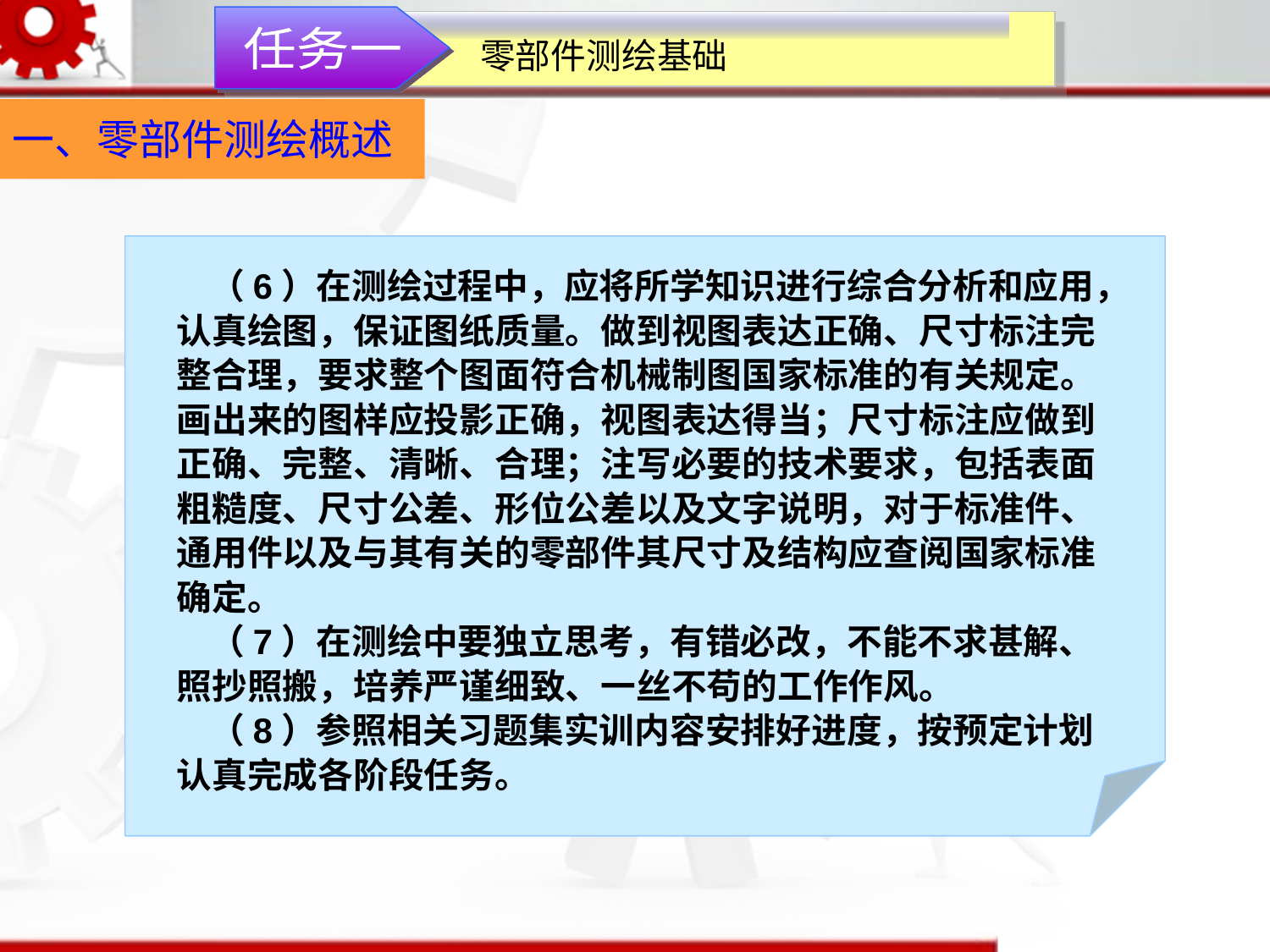

任务一
零部件测绘基础
一、零部件测绘概述

   （6）在测绘过程中，应将所学知识进行综合分析和应用，认真绘图，保证图纸质量。做到视图表达正确、尺寸标注完整合理，要求整个图面符合机械制图国家标准的有关规定。画出来的图样应投影正确，视图表达得当；尺寸标注应做到正确、完整、清晰、合理；注写必要的技术要求，包括表面粗糙度、尺寸公差、形位公差以及文字说明，对于标准件、通用件以及与其有关的零部件其尺寸及结构应查阅国家标准确定。
   （7）在测绘中要独立思考，有错必改，不能不求甚解、照抄照搬，培养严谨细致、一丝不苟的工作作风。
   （8）参照相关习题集实训内容安排好进度，按预定计划认真完成各阶段任务。